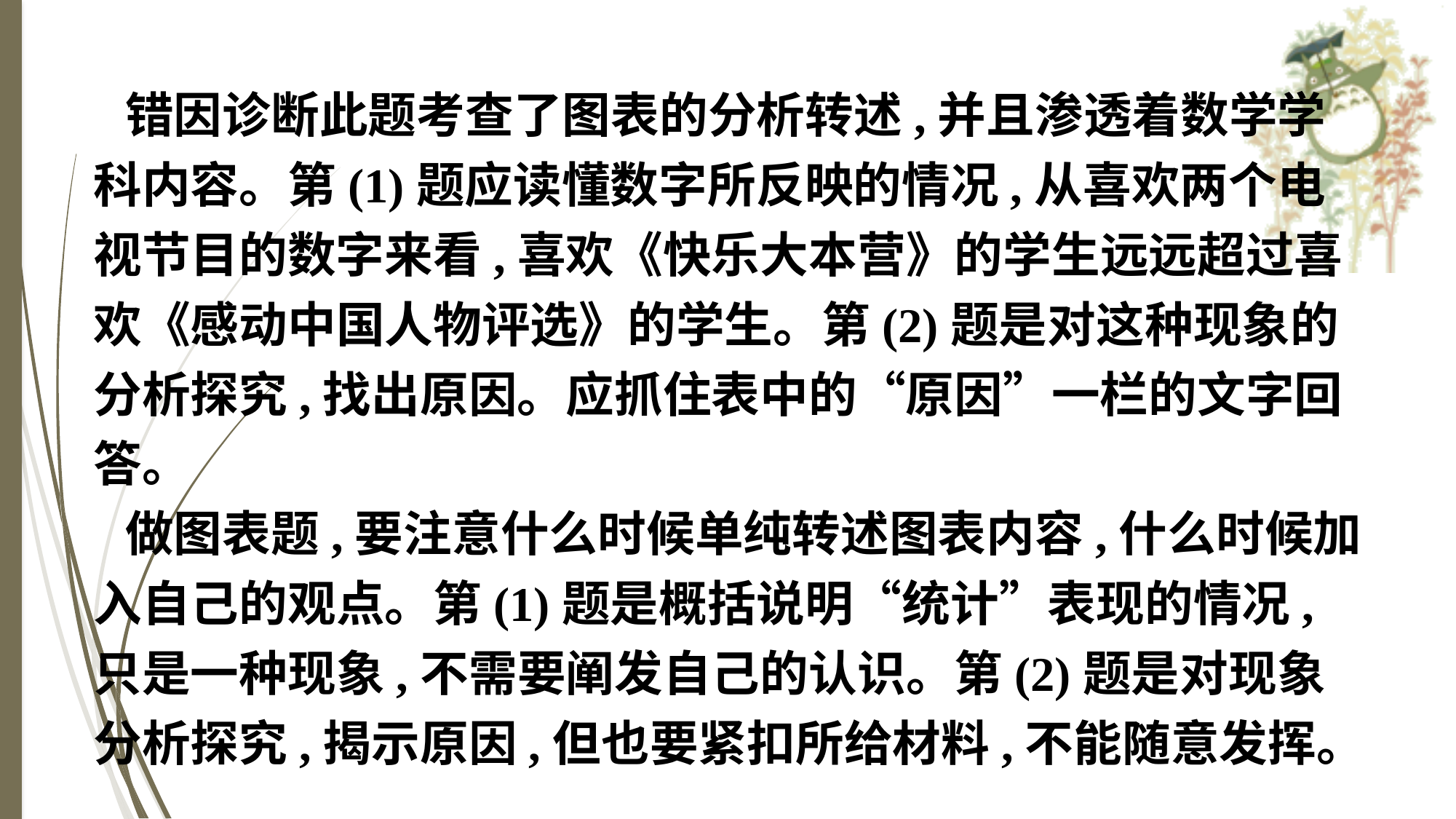

错因诊断此题考查了图表的分析转述,并且渗透着数学学科内容。第(1)题应读懂数字所反映的情况,从喜欢两个电视节目的数字来看,喜欢《快乐大本营》的学生远远超过喜欢《感动中国人物评选》的学生。第(2)题是对这种现象的分析探究,找出原因。应抓住表中的“原因”一栏的文字回答。
做图表题,要注意什么时候单纯转述图表内容,什么时候加入自己的观点。第(1)题是概括说明“统计”表现的情况,只是一种现象,不需要阐发自己的认识。第(2)题是对现象分析探究,揭示原因,但也要紧扣所给材料,不能随意发挥。